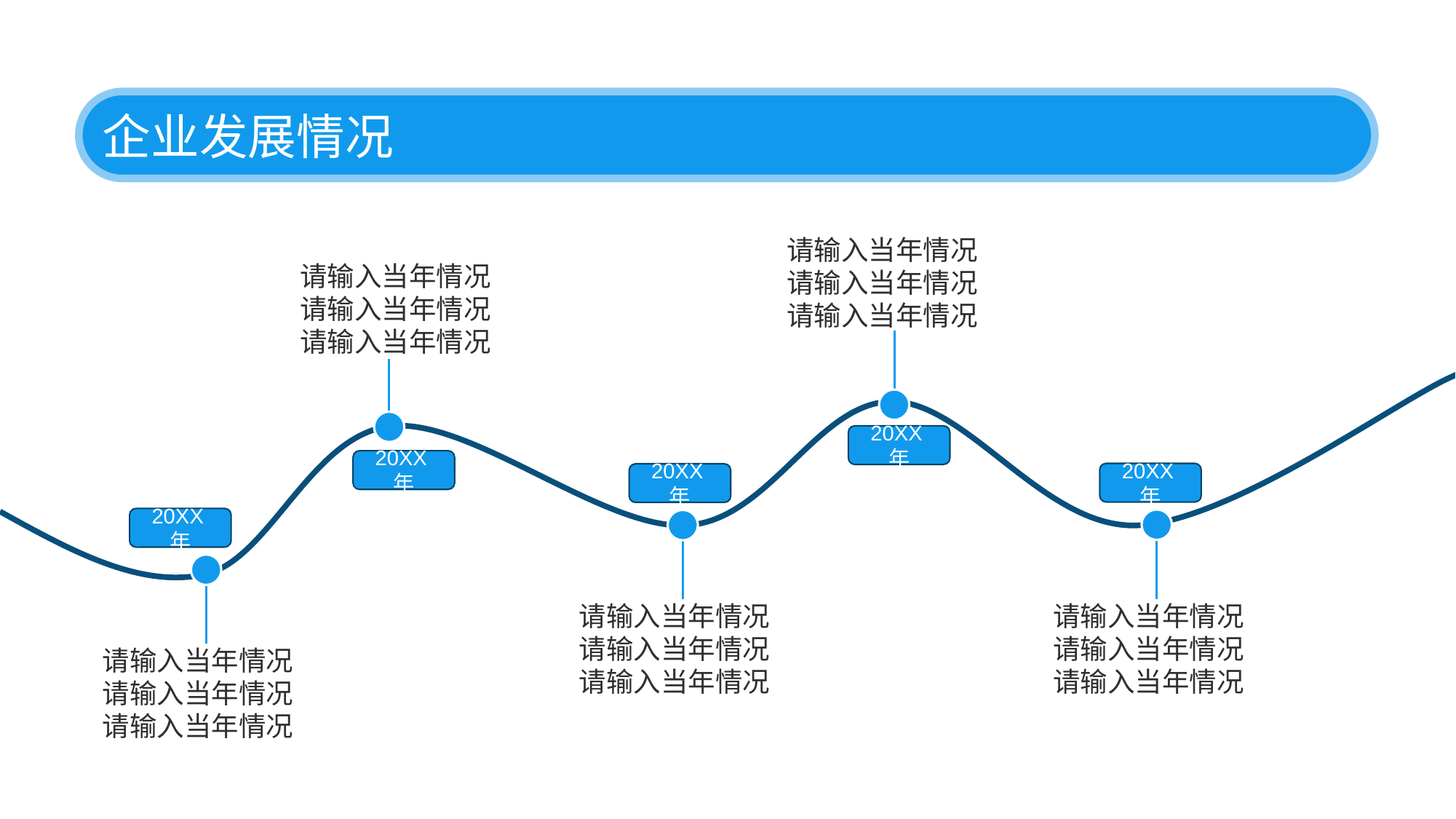

企业发展情况
请输入当年情况
请输入当年情况
请输入当年情况

20XX年
请输入当年情况
请输入当年情况
请输入当年情况

20XX年

20XX年

请输入当年情况
请输入当年情况
请输入当年情况
20XX年

请输入当年情况
请输入当年情况
请输入当年情况
20XX年

请输入当年情况
请输入当年情况
请输入当年情况